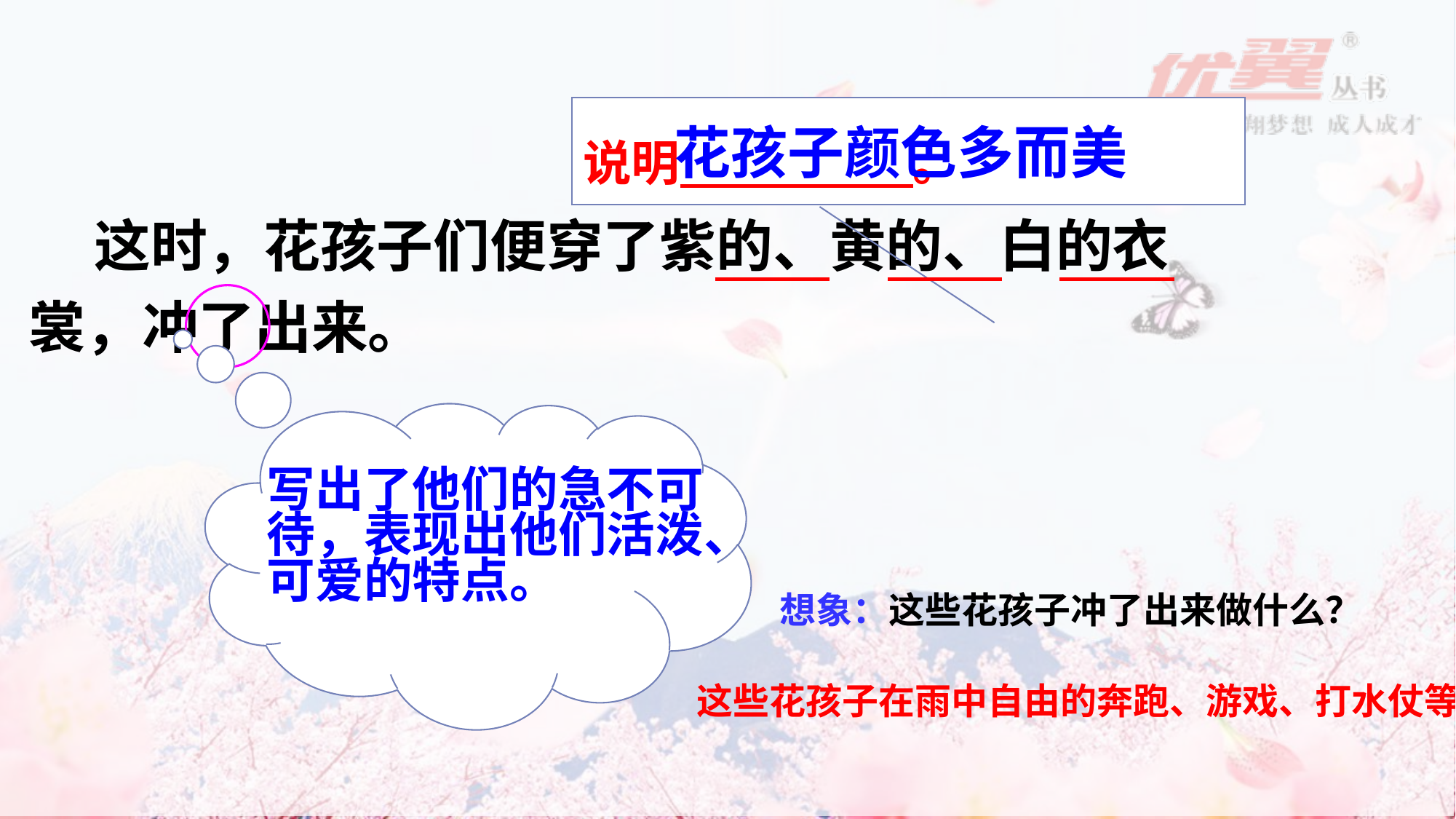

说明                     。
    花孩子颜色多而美
    这时，花孩子们便穿了紫的、黄的、白的衣裳，冲了出来。

写出了他们的急不可待，表现出他们活泼、可爱的特点。
想象：这些花孩子冲了出来做什么？
这些花孩子在雨中自由的奔跑、游戏、打水仗等。